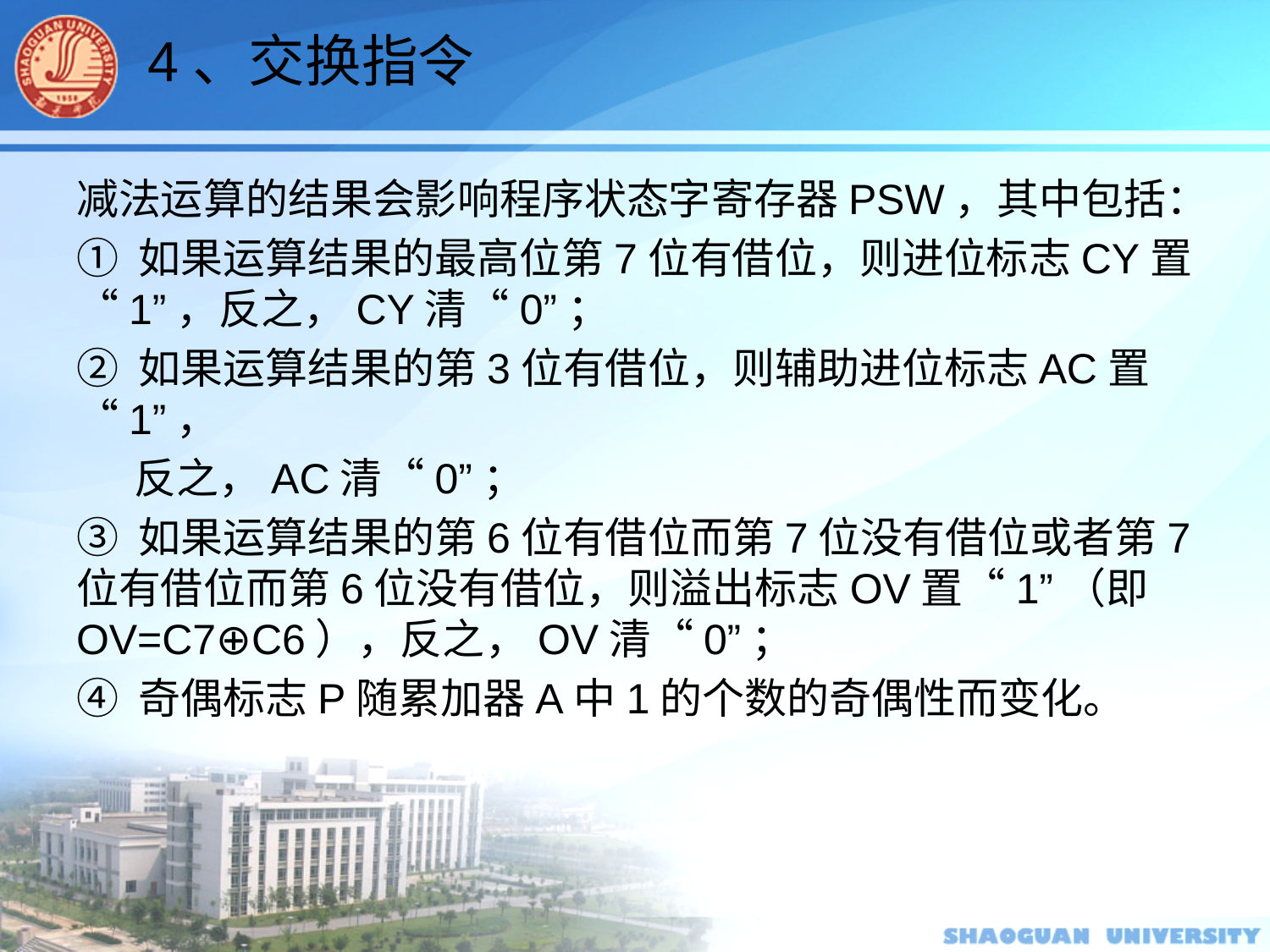

4、交换指令
减法运算的结果会影响程序状态字寄存器PSW，其中包括：
① 如果运算结果的最高位第7位有借位，则进位标志CY置“1”，反之，CY清“0”；
② 如果运算结果的第3位有借位，则辅助进位标志AC置“1”，
     反之，AC清“0”；
③ 如果运算结果的第6位有借位而第7位没有借位或者第7位有借位而第6位没有借位，则溢出标志OV置“1”（即OV=C7⊕C6），反之，OV清“0”；
④ 奇偶标志P随累加器A中1的个数的奇偶性而变化。